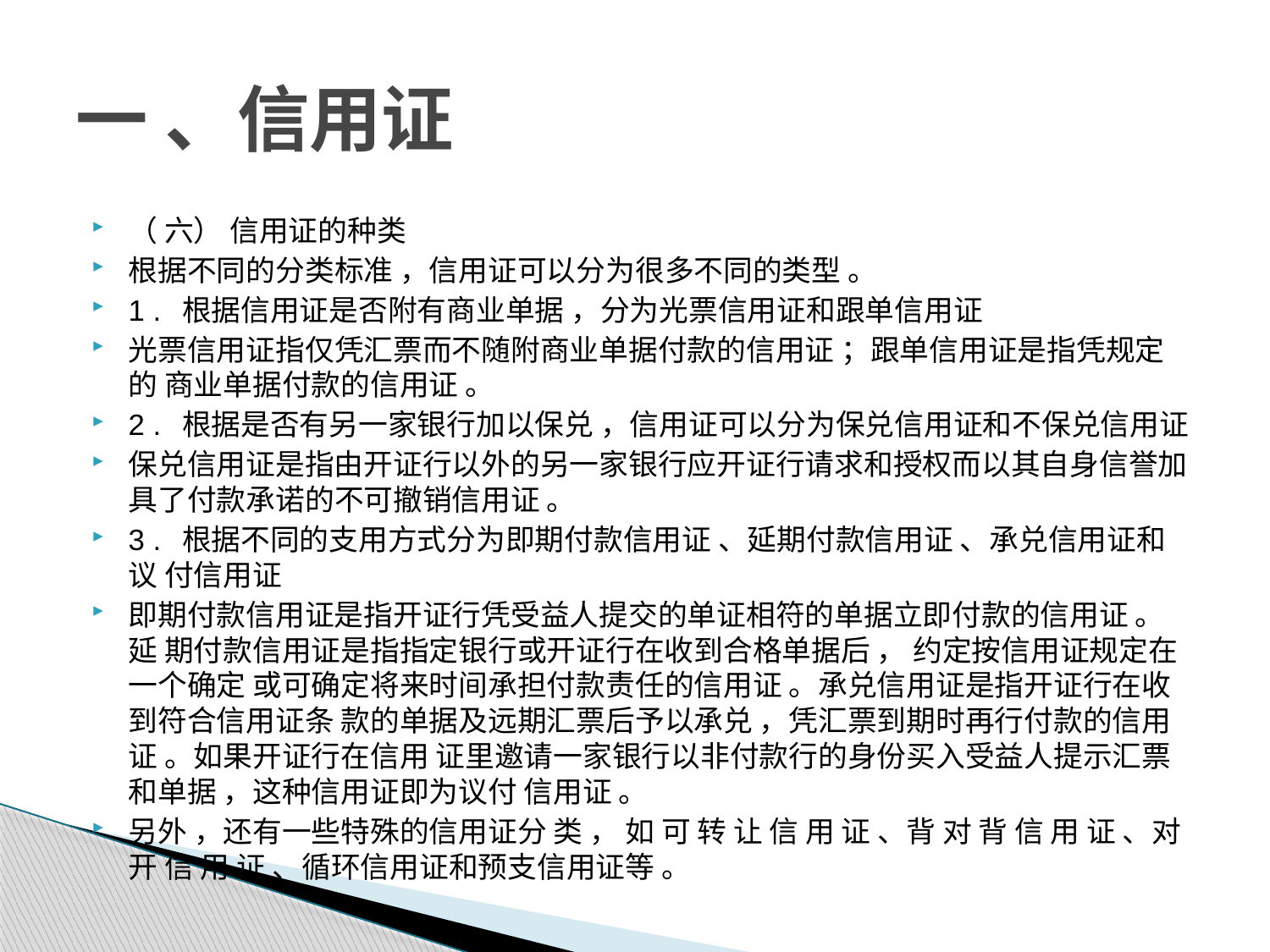

# 一 、信用证
（ 六） 信用证的种类
根据不同的分类标准 ，信用证可以分为很多不同的类型 。
1 .  根据信用证是否附有商业单据 ，分为光票信用证和跟单信用证
光票信用证指仅凭汇票而不随附商业单据付款的信用证 ；跟单信用证是指凭规定的 商业单据付款的信用证 。
2 .  根据是否有另一家银行加以保兑 ，信用证可以分为保兑信用证和不保兑信用证
保兑信用证是指由开证行以外的另一家银行应开证行请求和授权而以其自身信誉加 具了付款承诺的不可撤销信用证 。
3 .  根据不同的支用方式分为即期付款信用证 、延期付款信用证 、承兑信用证和议 付信用证
即期付款信用证是指开证行凭受益人提交的单证相符的单据立即付款的信用证 。延 期付款信用证是指指定银行或开证行在收到合格单据后 ， 约定按信用证规定在一个确定 或可确定将来时间承担付款责任的信用证 。承兑信用证是指开证行在收到符合信用证条 款的单据及远期汇票后予以承兑 ，凭汇票到期时再行付款的信用证 。如果开证行在信用 证里邀请一家银行以非付款行的身份买入受益人提示汇票和单据 ，这种信用证即为议付 信用证 。
另外 ，还有一些特殊的信用证分 类 ， 如 可 转 让 信 用 证 、背 对 背 信 用 证 、对 开 信 用 证 、循环信用证和预支信用证等 。